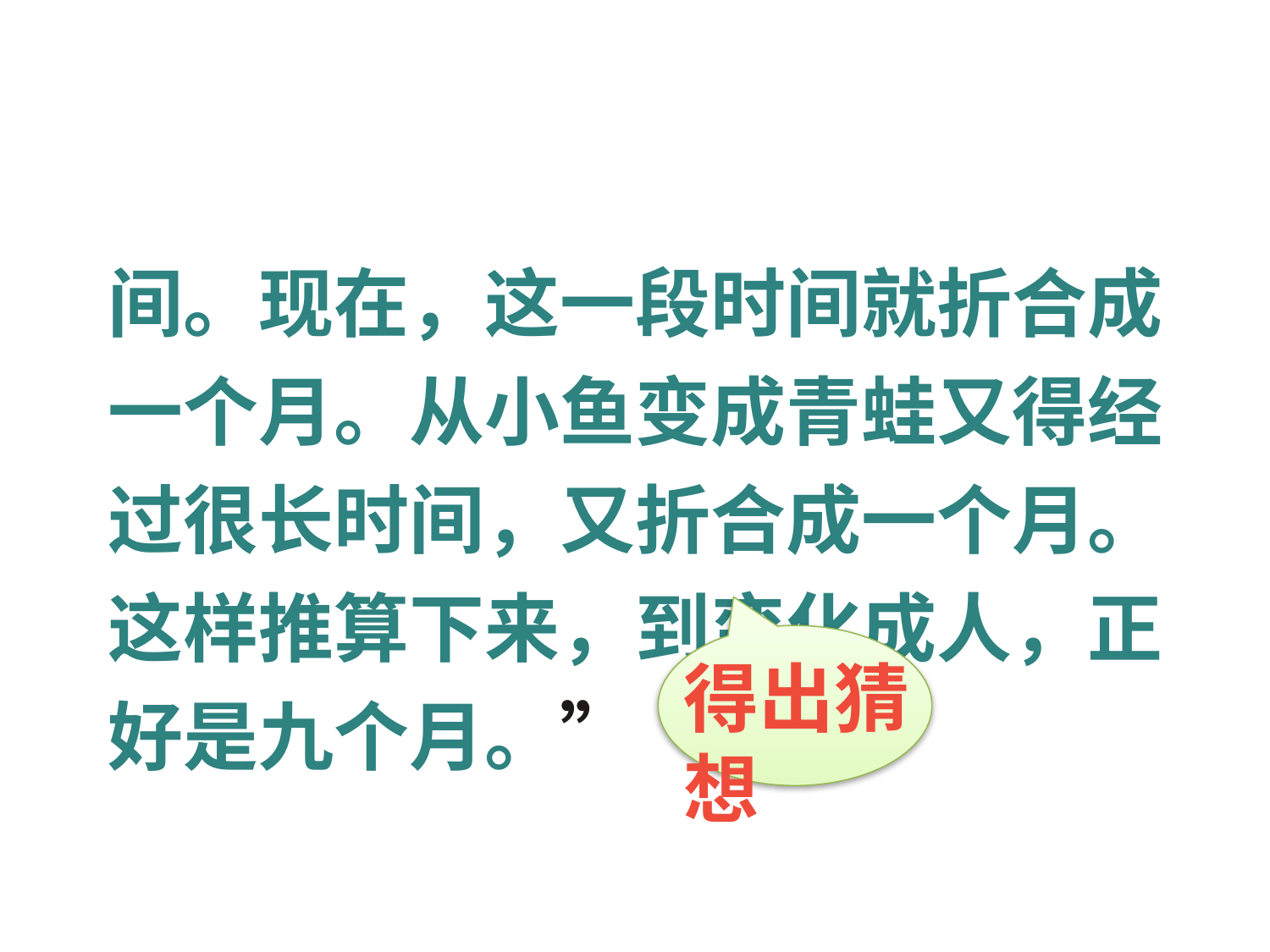

间。现在，这一段时间就折合成一个月。从小鱼变成青蛙又得经过很长时间，又折合成一个月。这样推算下来，到变化成人，正好是九个月。”

得出猜想